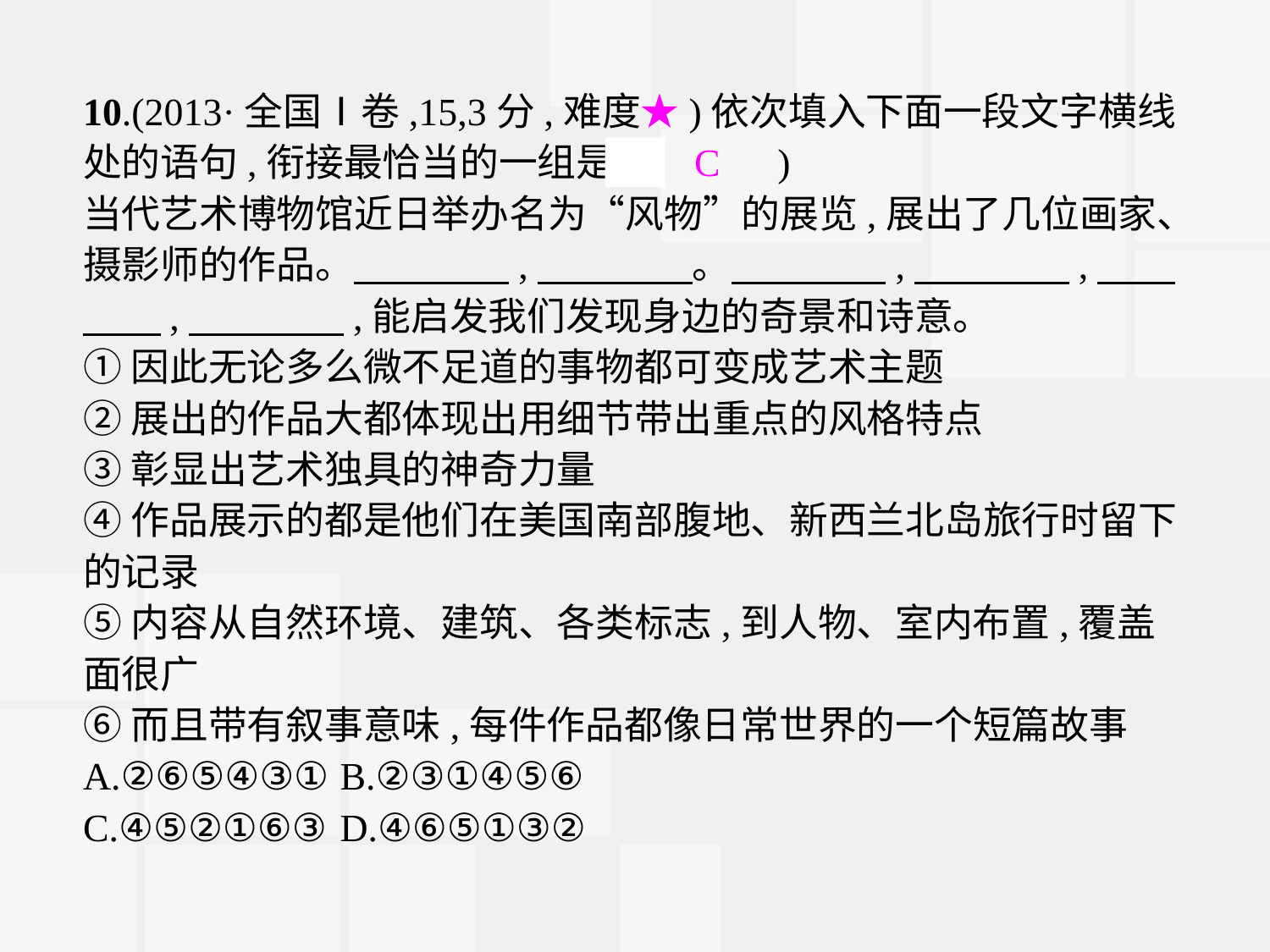

10.(2013·全国Ⅰ卷,15,3分,难度★)依次填入下面一段文字横线处的语句,衔接最恰当的一组是(　C　)
当代艺术博物馆近日举办名为“风物”的展览,展出了几位画家、摄影师的作品。　　　　,　　　　。　　　　,　　　　,　　　　,　　　　,能启发我们发现身边的奇景和诗意。
①因此无论多么微不足道的事物都可变成艺术主题
②展出的作品大都体现出用细节带出重点的风格特点
③彰显出艺术独具的神奇力量
④作品展示的都是他们在美国南部腹地、新西兰北岛旅行时留下的记录
⑤内容从自然环境、建筑、各类标志,到人物、室内布置,覆盖面很广
⑥而且带有叙事意味,每件作品都像日常世界的一个短篇故事
A.②⑥⑤④③①	B.②③①④⑤⑥
C.④⑤②①⑥③	D.④⑥⑤①③②